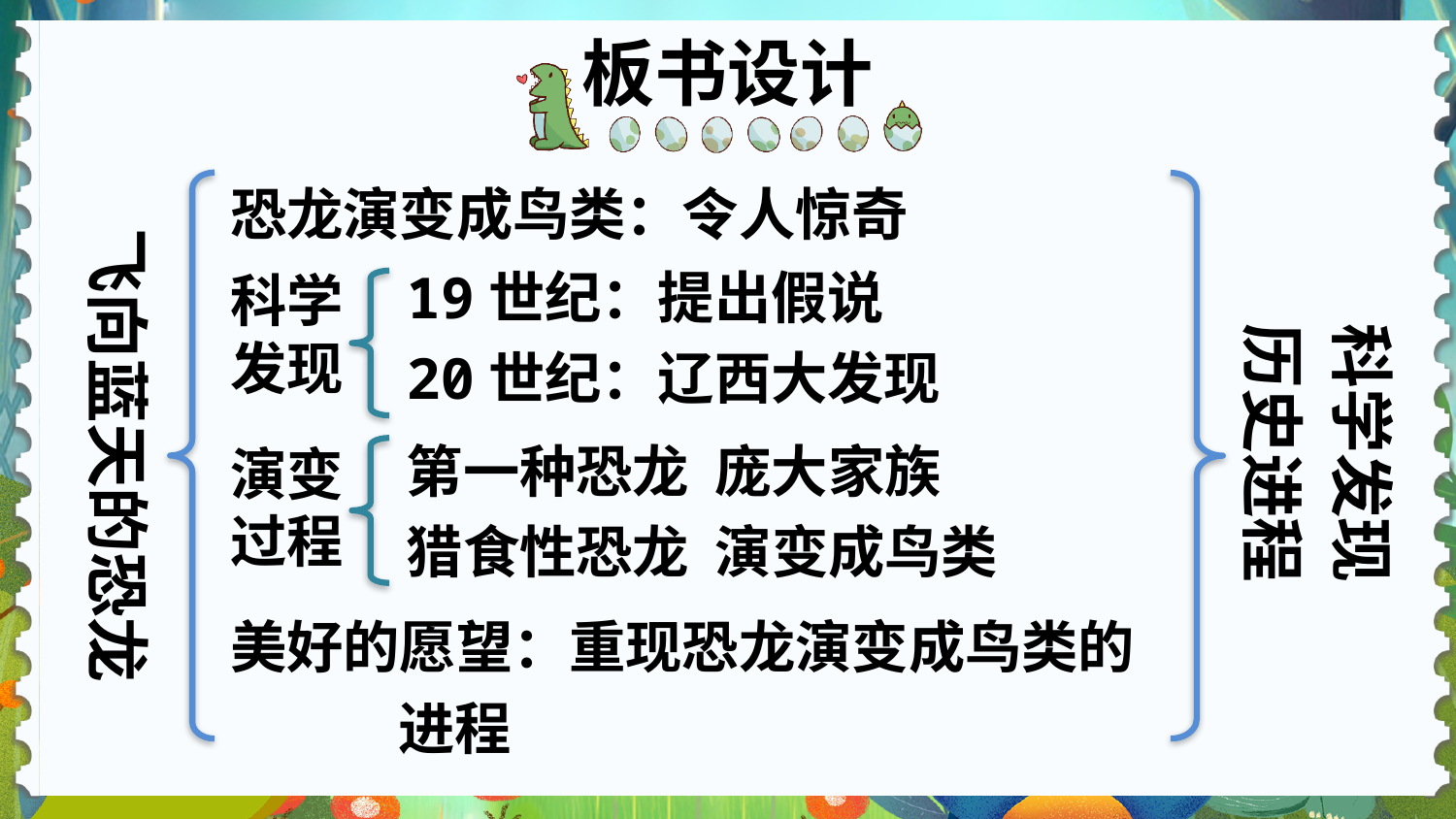

板书设计
恐龙演变成鸟类：令人惊奇

飞向蓝天的恐龙
19世纪：提出假说
20世纪：辽西大发现
科学发现

科学发现
历史进程
第一种恐龙  庞大家族
猎食性恐龙  演变成鸟类
演变过程

美好的愿望：重现恐龙演变成鸟类的
            进程